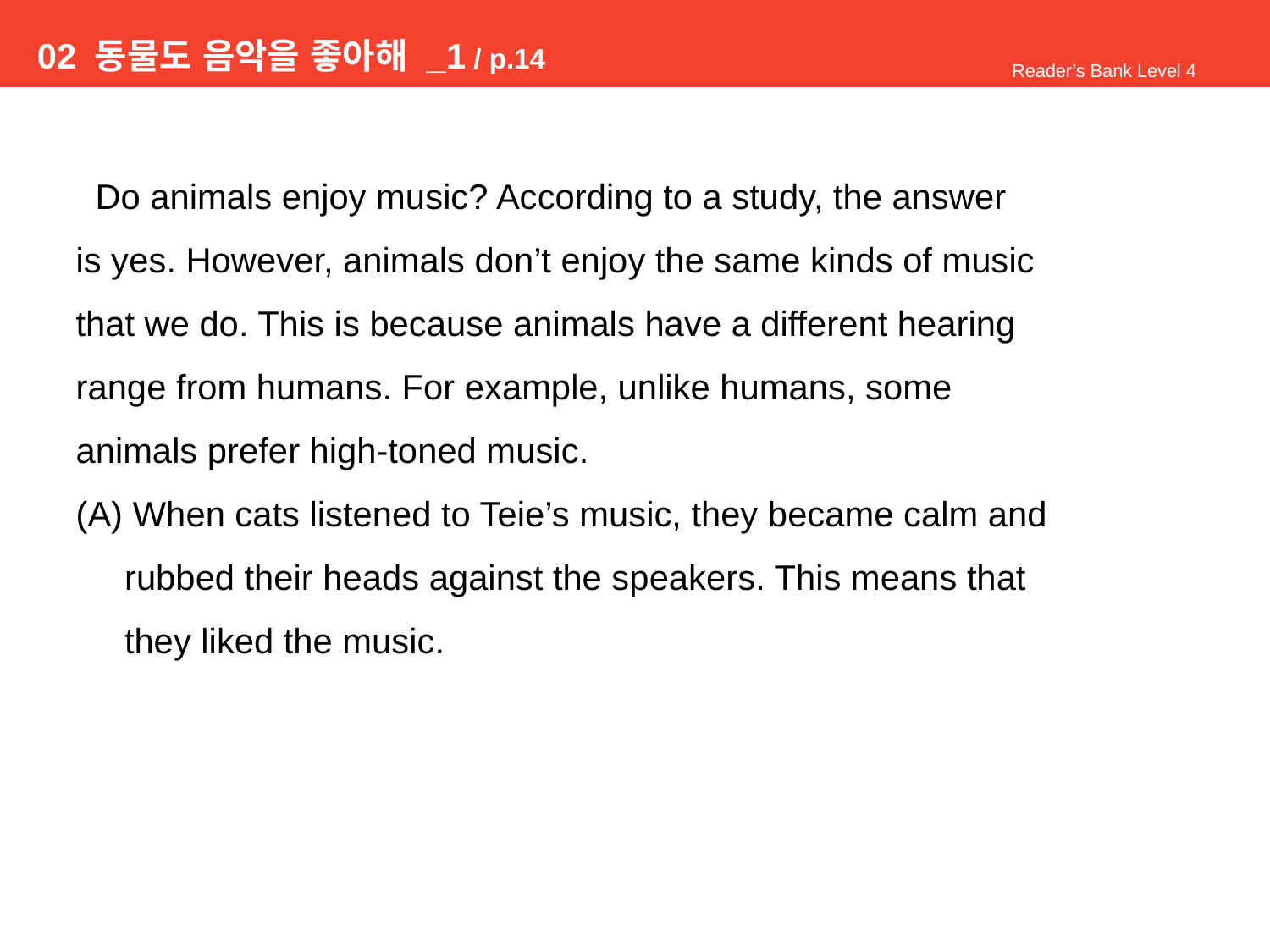

# 02 동물도 음악을 좋아해 _1 / p.14
Reader’s Bank Level 4

  Do animals enjoy music? According to a study, the answer
is yes. However, animals don’t enjoy the same kinds of music
that we do. This is because animals have a different hearing
range from humans. For example, unlike humans, some
animals prefer high-toned music.
(A) When cats listened to Teie’s music, they became calm and
     rubbed their heads against the speakers. This means that
     they liked the music.